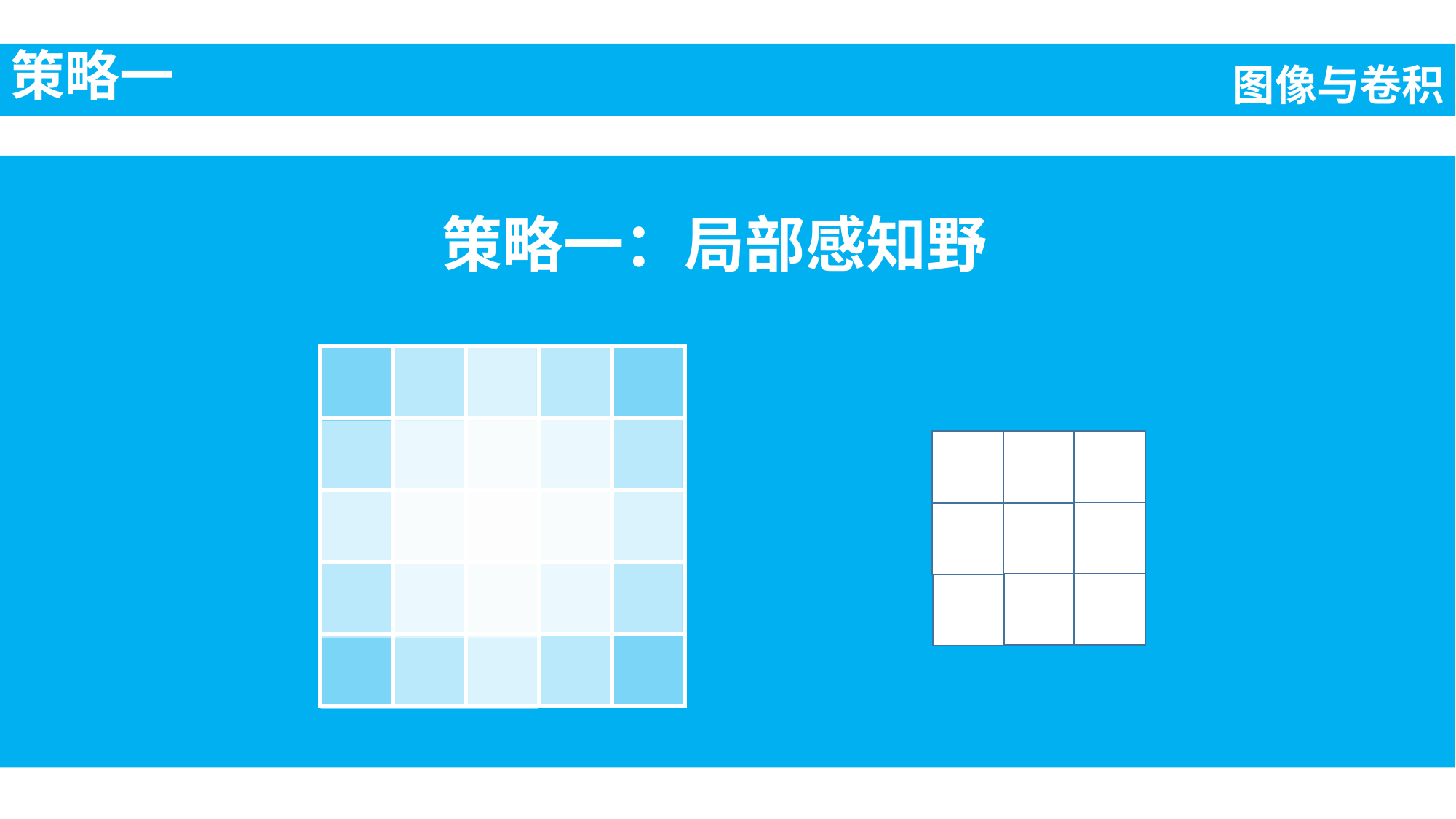

策略一
图像与卷积
策略一：局部感知野

|  |  |  |  |  |
| --- | --- | --- | --- | --- |
|  |  |  |  |  |
|  |  |  |  |  |
|  |  |  |  |  |
|  |  |  |  |  |